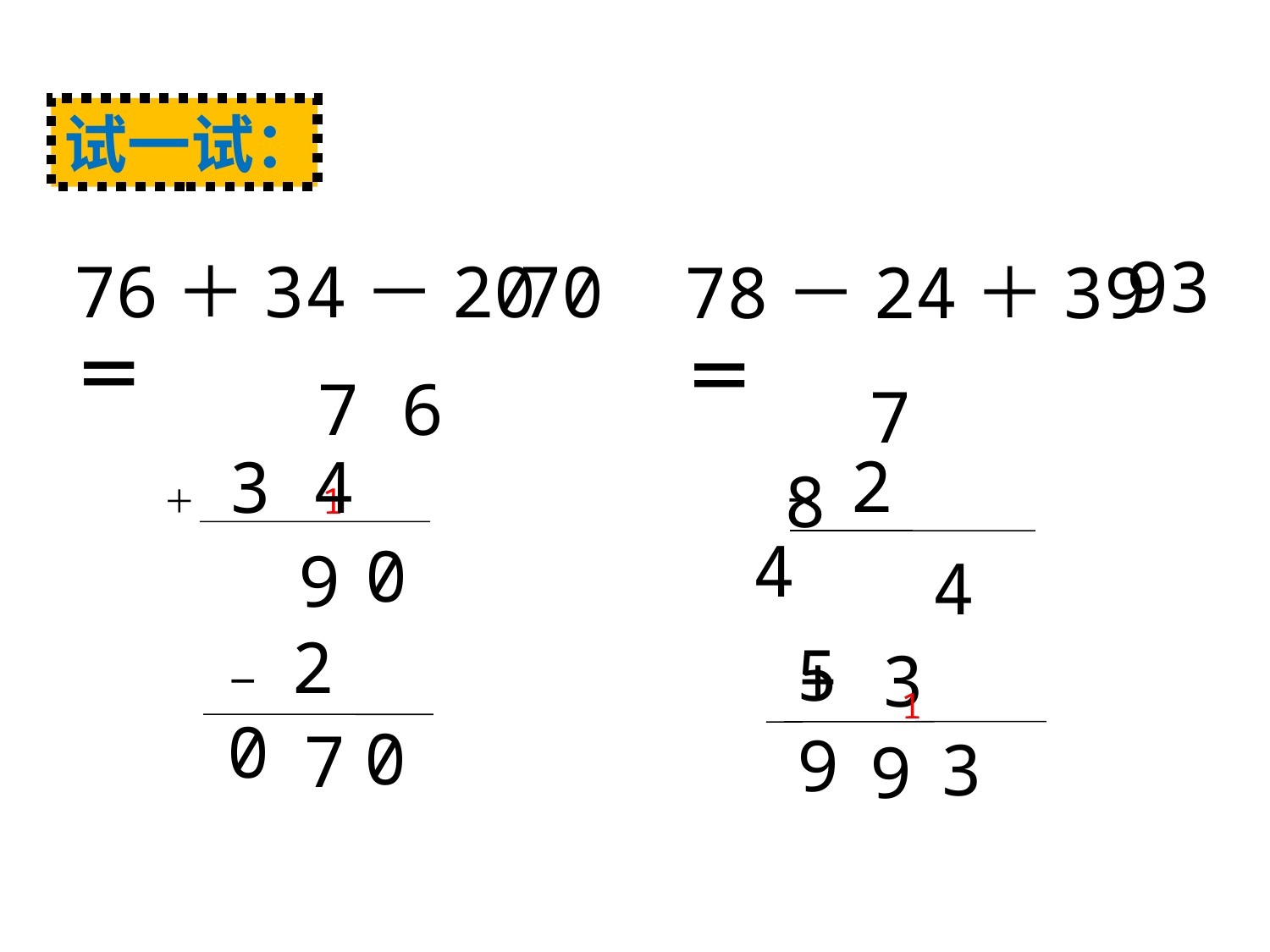

微课（课件）名
人教版本二年级第上册第二单元第3节
试一试：
 93
 70
76＋34－20＝
78－24＋39＝
   7 6
  7 8
 － 2 4
    ＋ 3 4
1

0
 9

4
  5
－ 2 0
+ 3 9
1
0
  7

3

9